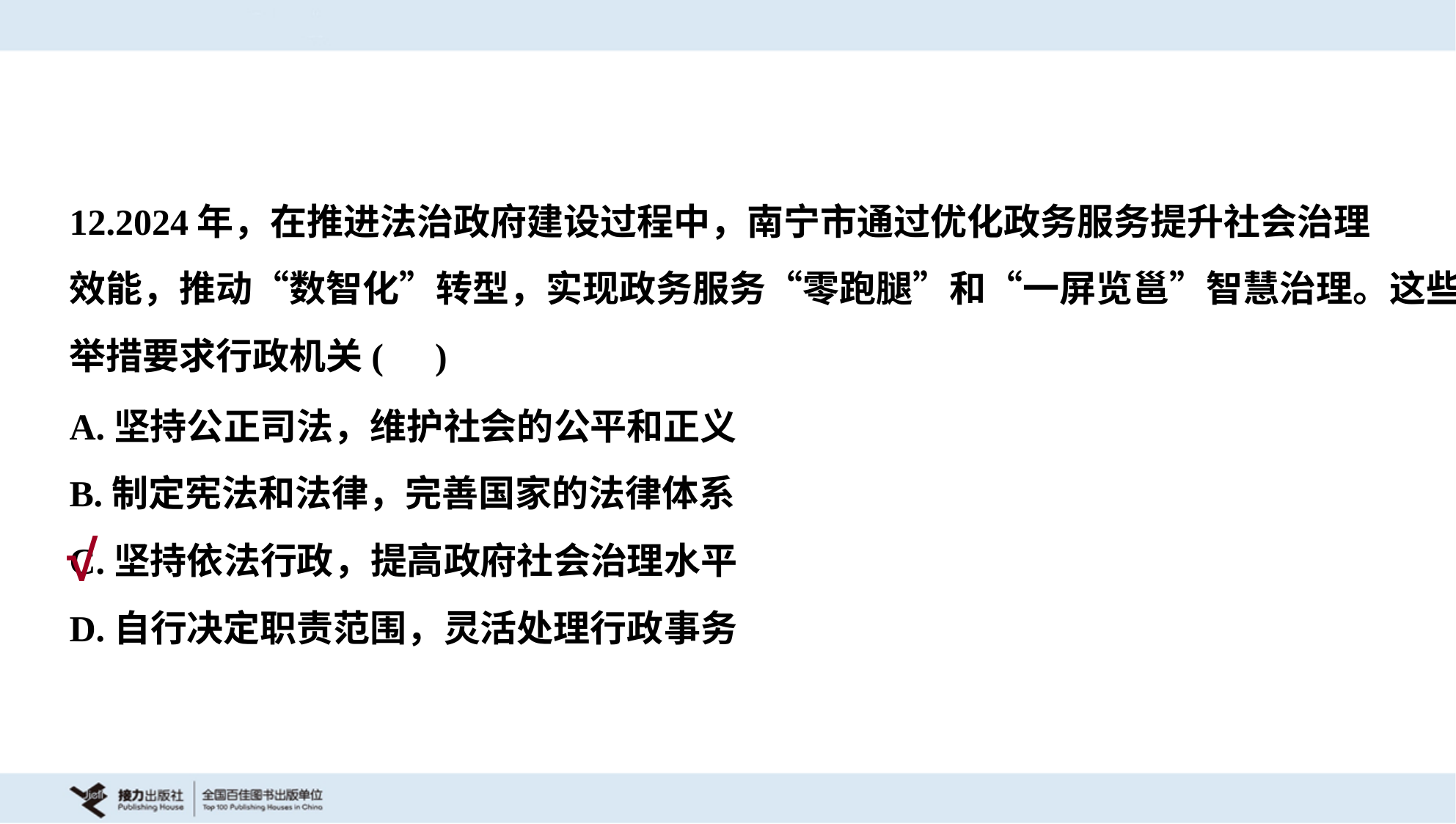

12.2024年，在推进法治政府建设过程中，南宁市通过优化政务服务提升社会治理
效能，推动“数智化”转型，实现政务服务“零跑腿”和“一屏览邕”智慧治理。这些
举措要求行政机关(     )
A.坚持公正司法，维护社会的公平和正义
B.制定宪法和法律，完善国家的法律体系
C.坚持依法行政，提高政府社会治理水平
D.自行决定职责范围，灵活处理行政事务
√